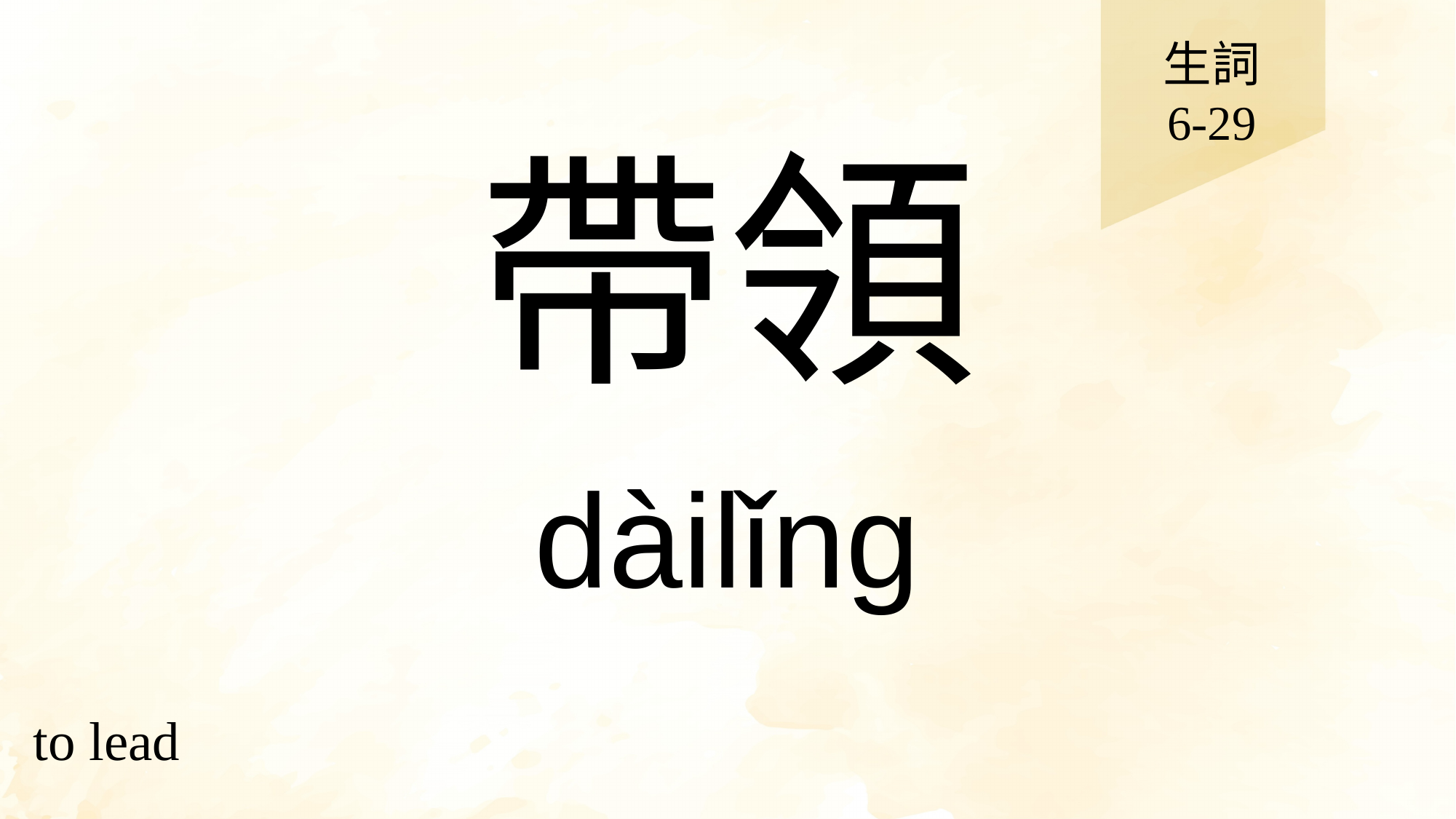

生詞
6-29
# 帶領
dàilǐng
to lead